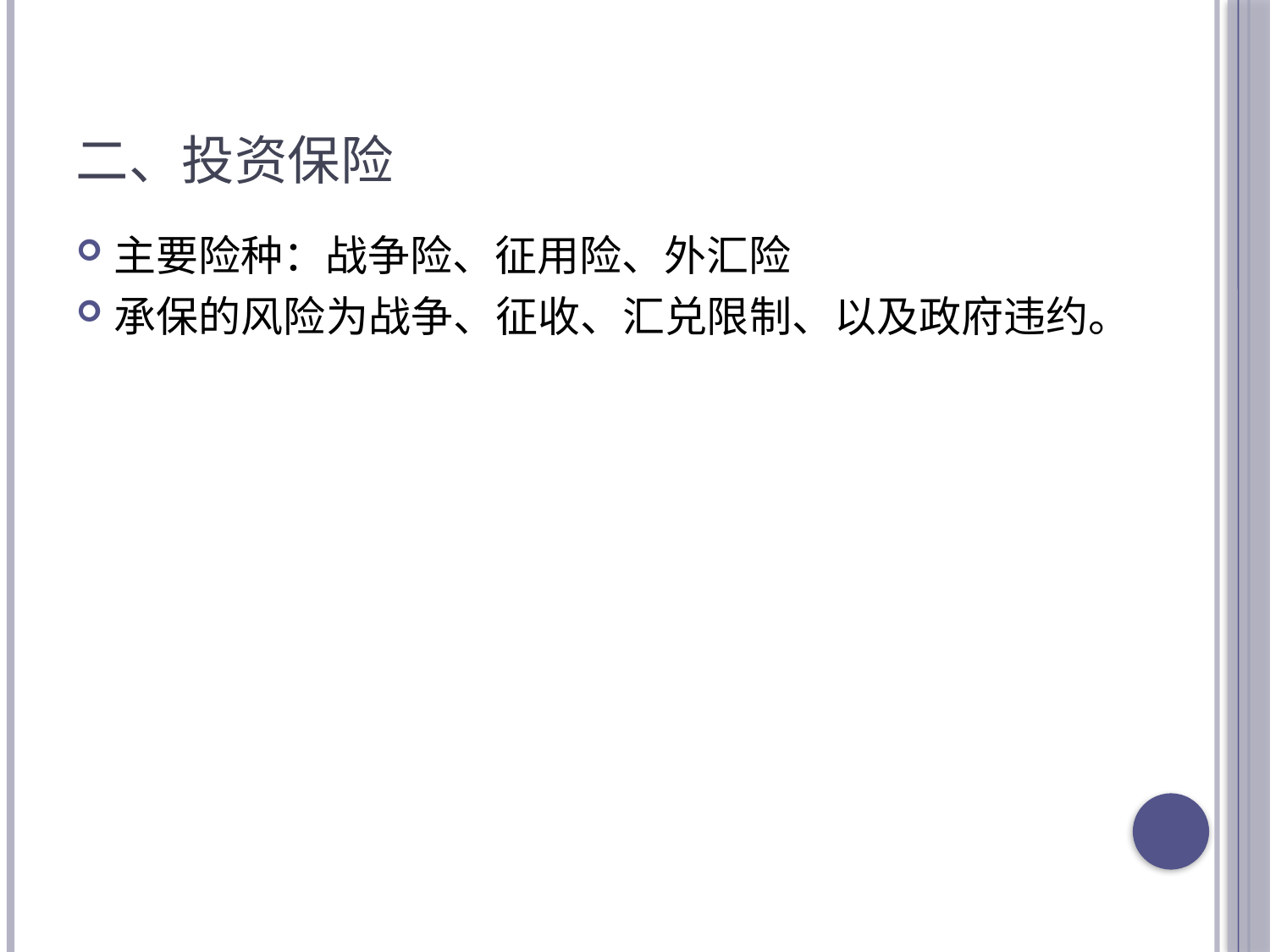

# 二、投资保险
主要险种：战争险、征用险、外汇险
承保的风险为战争、征收、汇兑限制、以及政府违约。